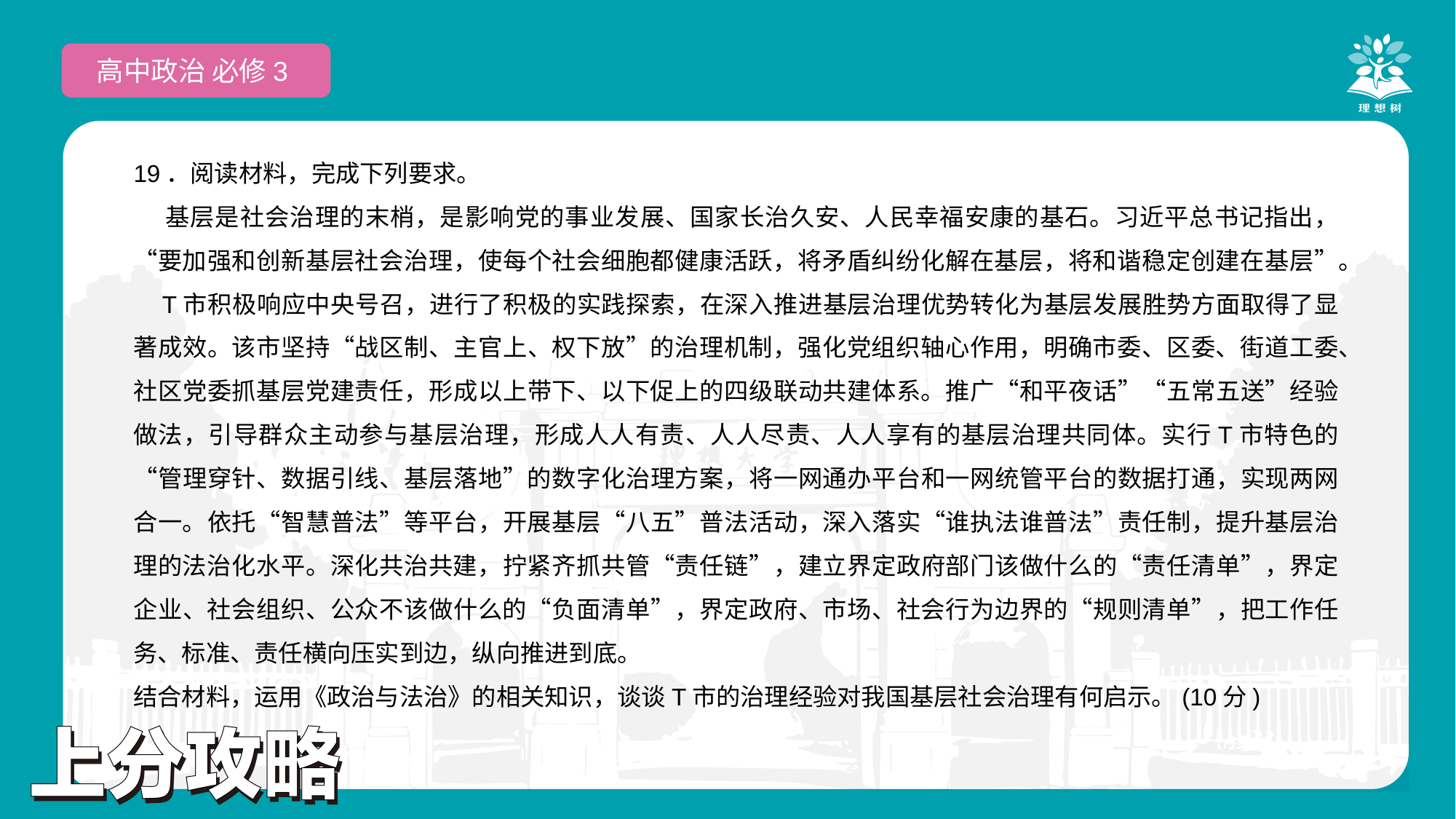

高中政治 必修3
19．阅读材料，完成下列要求。
    基层是社会治理的末梢，是影响党的事业发展、国家长治久安、人民幸福安康的基石。习近平总书记指出，“要加强和创新基层社会治理，使每个社会细胞都健康活跃，将矛盾纠纷化解在基层，将和谐稳定创建在基层”。
    T市积极响应中央号召，进行了积极的实践探索，在深入推进基层治理优势转化为基层发展胜势方面取得了显著成效。该市坚持“战区制、主官上、权下放”的治理机制，强化党组织轴心作用，明确市委、区委、街道工委、社区党委抓基层党建责任，形成以上带下、以下促上的四级联动共建体系。推广“和平夜话”“五常五送”经验做法，引导群众主动参与基层治理，形成人人有责、人人尽责、人人享有的基层治理共同体。实行T市特色的“管理穿针、数据引线、基层落地”的数字化治理方案，将一网通办平台和一网统管平台的数据打通，实现两网合一。依托“智慧普法”等平台，开展基层“八五”普法活动，深入落实“谁执法谁普法”责任制，提升基层治理的法治化水平。深化共治共建，拧紧齐抓共管“责任链”，建立界定政府部门该做什么的“责任清单”，界定企业、社会组织、公众不该做什么的“负面清单”，界定政府、市场、社会行为边界的“规则清单”，把工作任务、标准、责任横向压实到边，纵向推进到底。
结合材料，运用《政治与法治》的相关知识，谈谈T市的治理经验对我国基层社会治理有何启示。(10分)